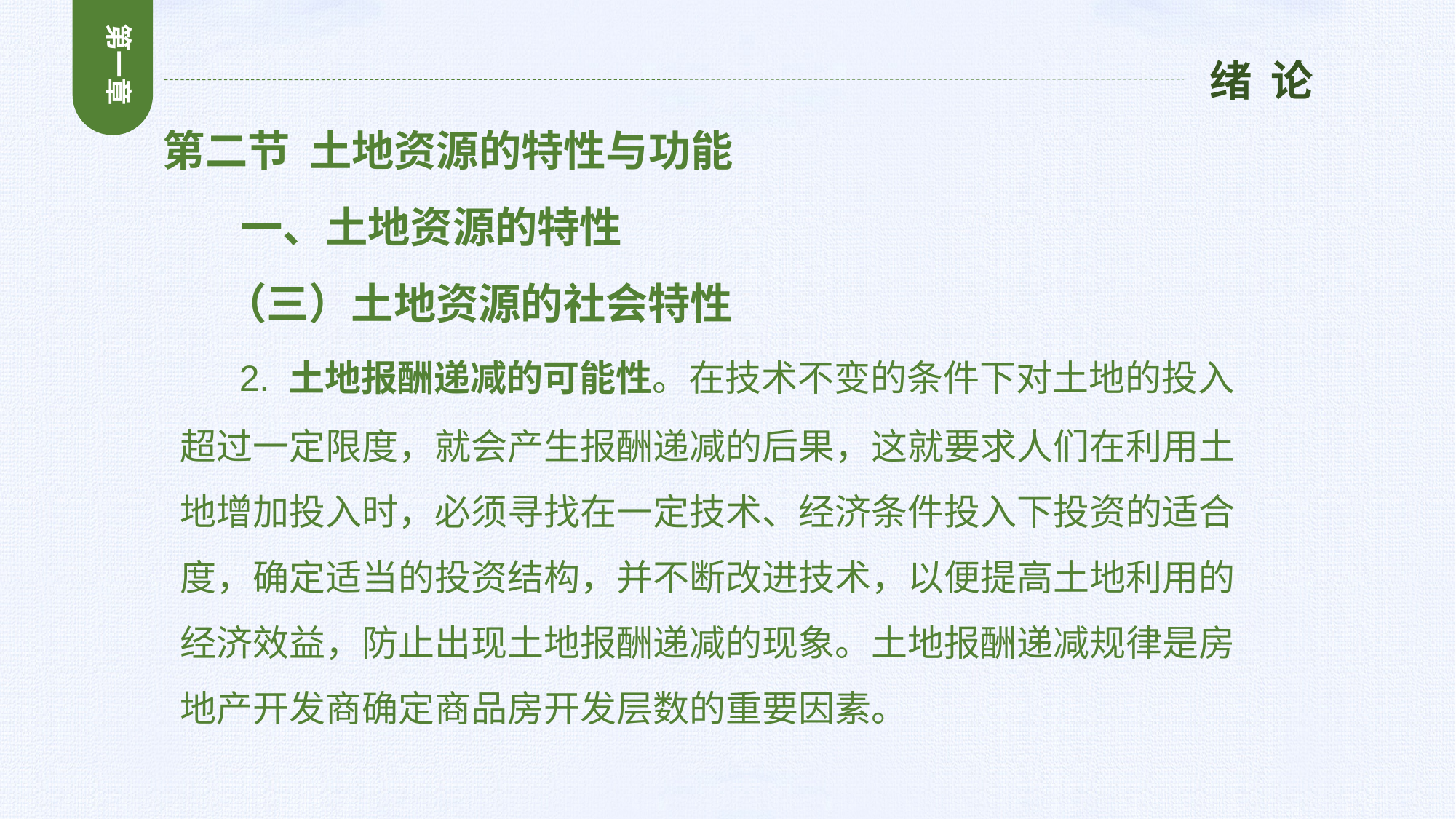

第一章
绪  论
第二节  土地资源的特性与功能
       一、土地资源的特性
        （三）土地资源的社会特性

     2. 土地报酬递减的可能性。在技术不变的条件下对土地的投入超过一定限度，就会产生报酬递减的后果，这就要求人们在利用土地增加投入时，必须寻找在一定技术、经济条件投入下投资的适合度，确定适当的投资结构，并不断改进技术，以便提高土地利用的经济效益，防止出现土地报酬递减的现象。土地报酬递减规律是房地产开发商确定商品房开发层数的重要因素。